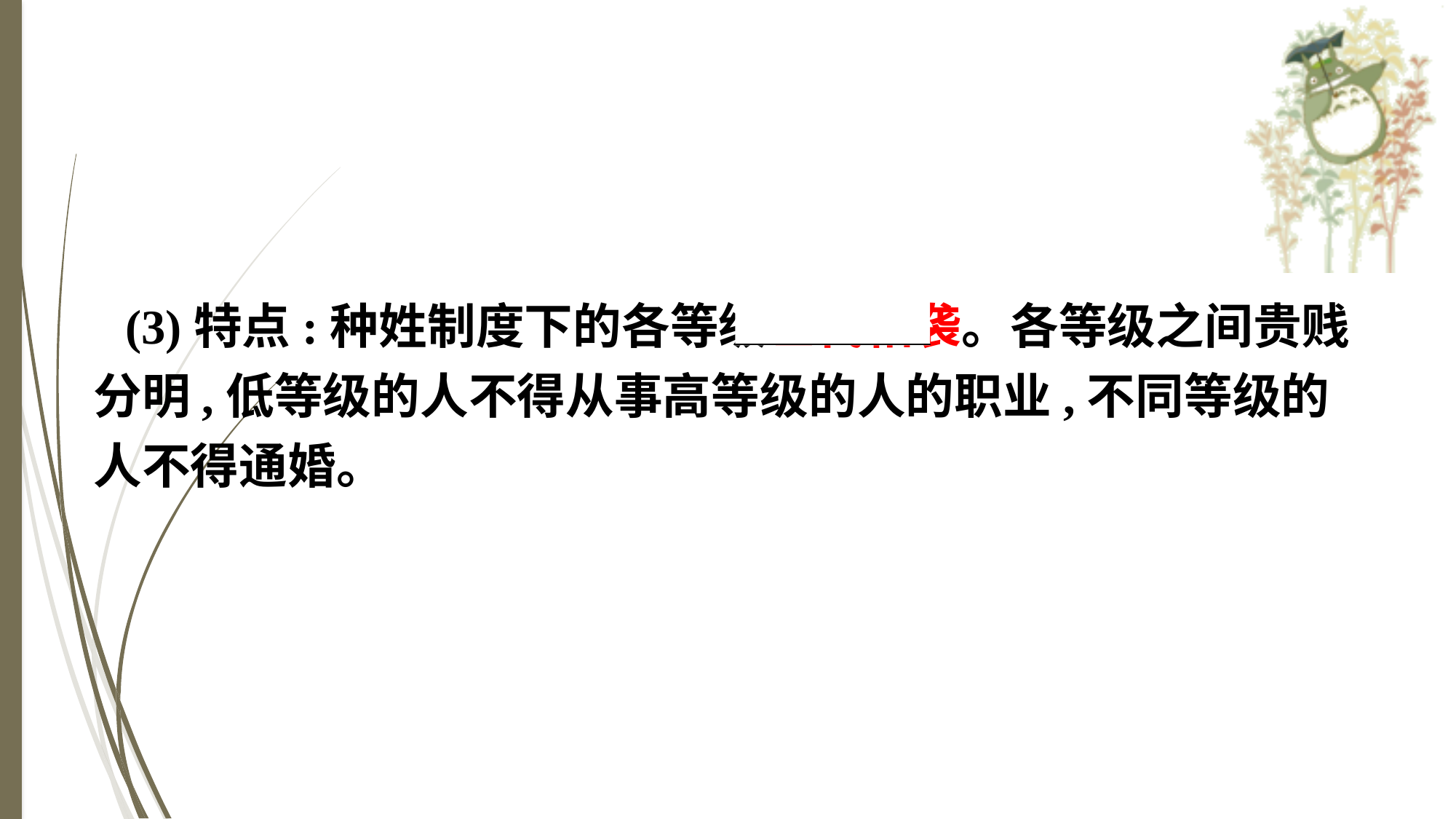

(3)特点:种姓制度下的各等级世代相袭。各等级之间贵贱分明,低等级的人不得从事高等级的人的职业,不同等级的人不得通婚。